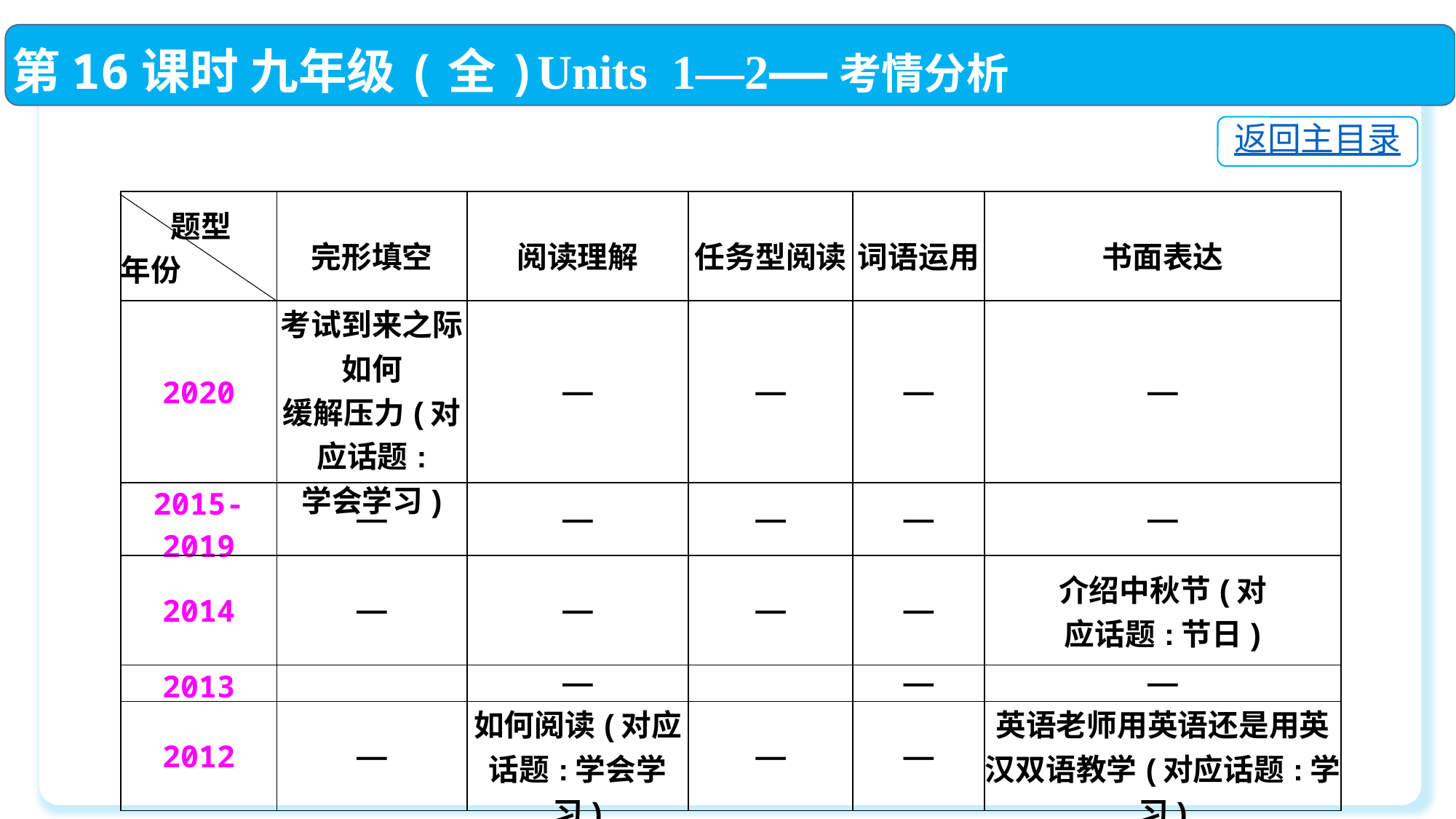

第16课时 九年级(全)Units  1—2——考情分析

返回主目录
| 题型 年份 | 完形填空 | 阅读理解 | 任务型阅读 | 词语运用 | 书面表达 |
| --- | --- | --- | --- | --- | --- |
| 2020 | 考试到来之际如何 缓解压力(对应话题: 学会学习) | — | — | — | — |
| 2015-2019 | — | — | — | — | — |
| 2014 | — | — | — | — | 介绍中秋节(对 应话题:节日) |
| 2013 |  | — |  | — | — |
| 2012 | — | 如何阅读(对应 话题:学会学习) | — | — | 英语老师用英语还是用英 汉双语教学(对应话题:学习) |